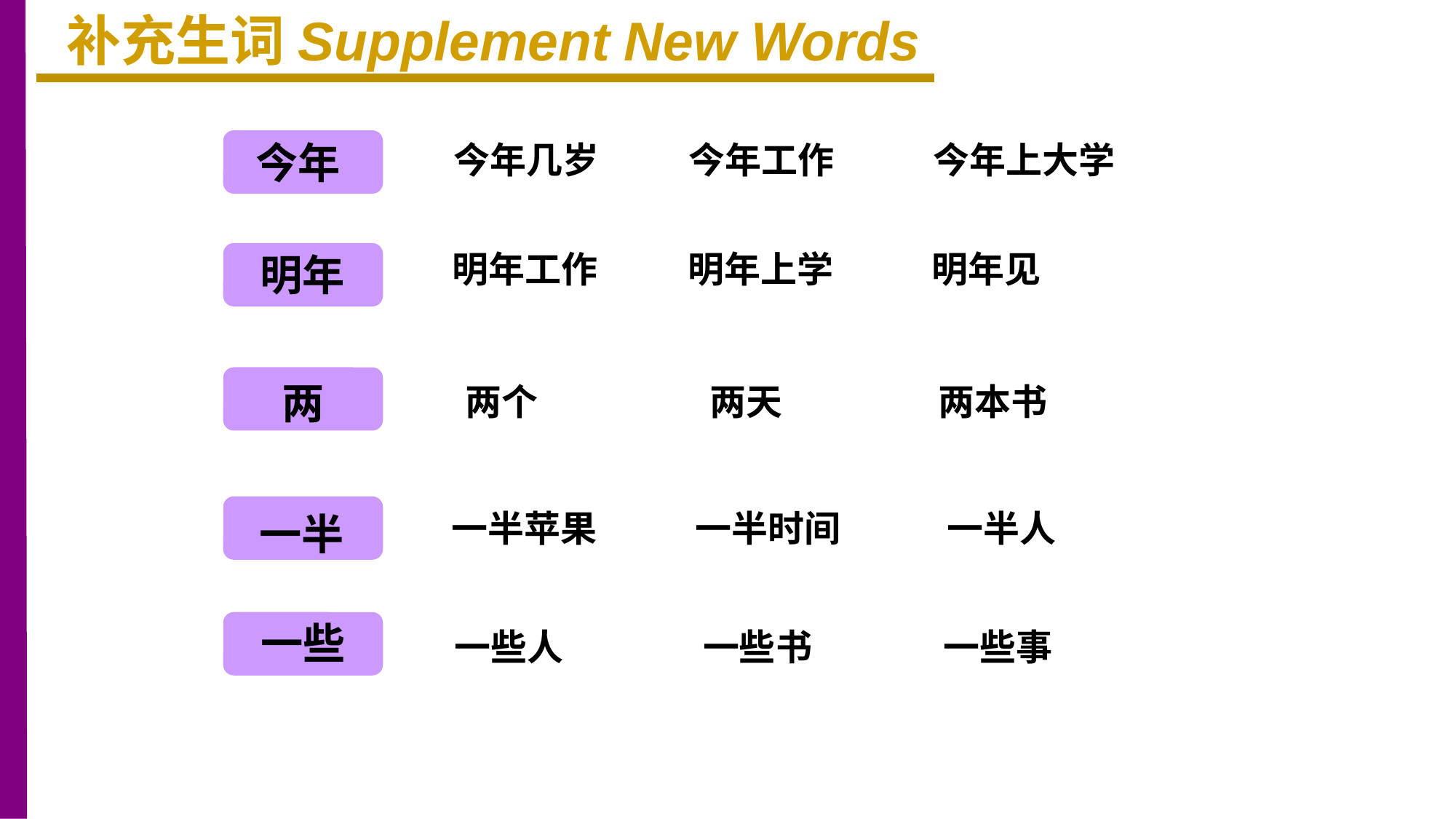

补充生词Supplement New Words
今年

今年几岁           今年工作            今年上大学

明年工作           明年上学            明年见
明年

两
两个                     两天                   两本书

一半苹果            一半时间             一半人
一半
一些

一些人                 一些书                一些事